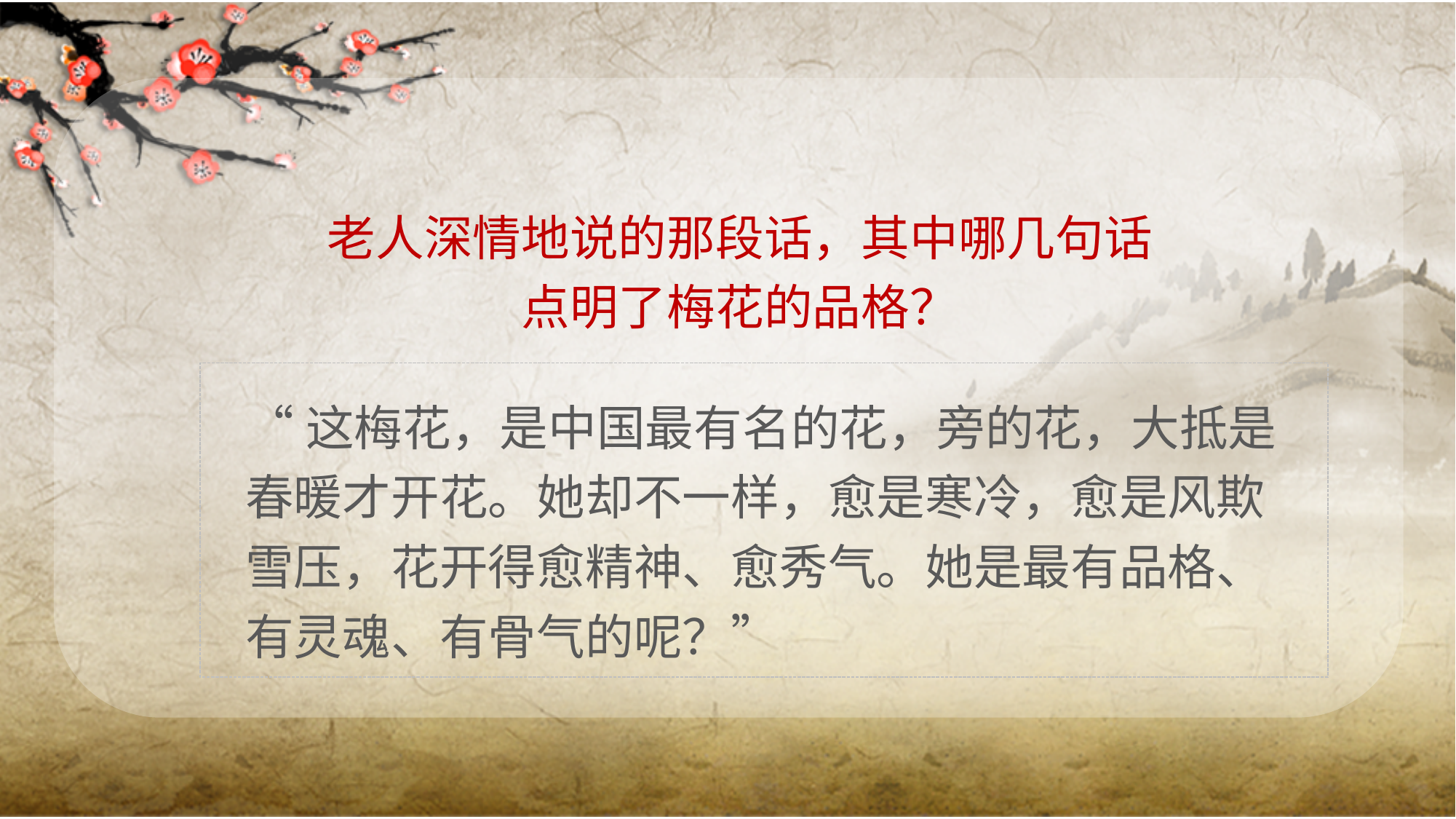

老人深情地说的那段话，其中哪几句话点明了梅花的品格？

“这梅花，是中国最有名的花，旁的花，大抵是春暖才开花。她却不一样，愈是寒冷，愈是风欺雪压，花开得愈精神、愈秀气。她是最有品格、有灵魂、有骨气的呢？”